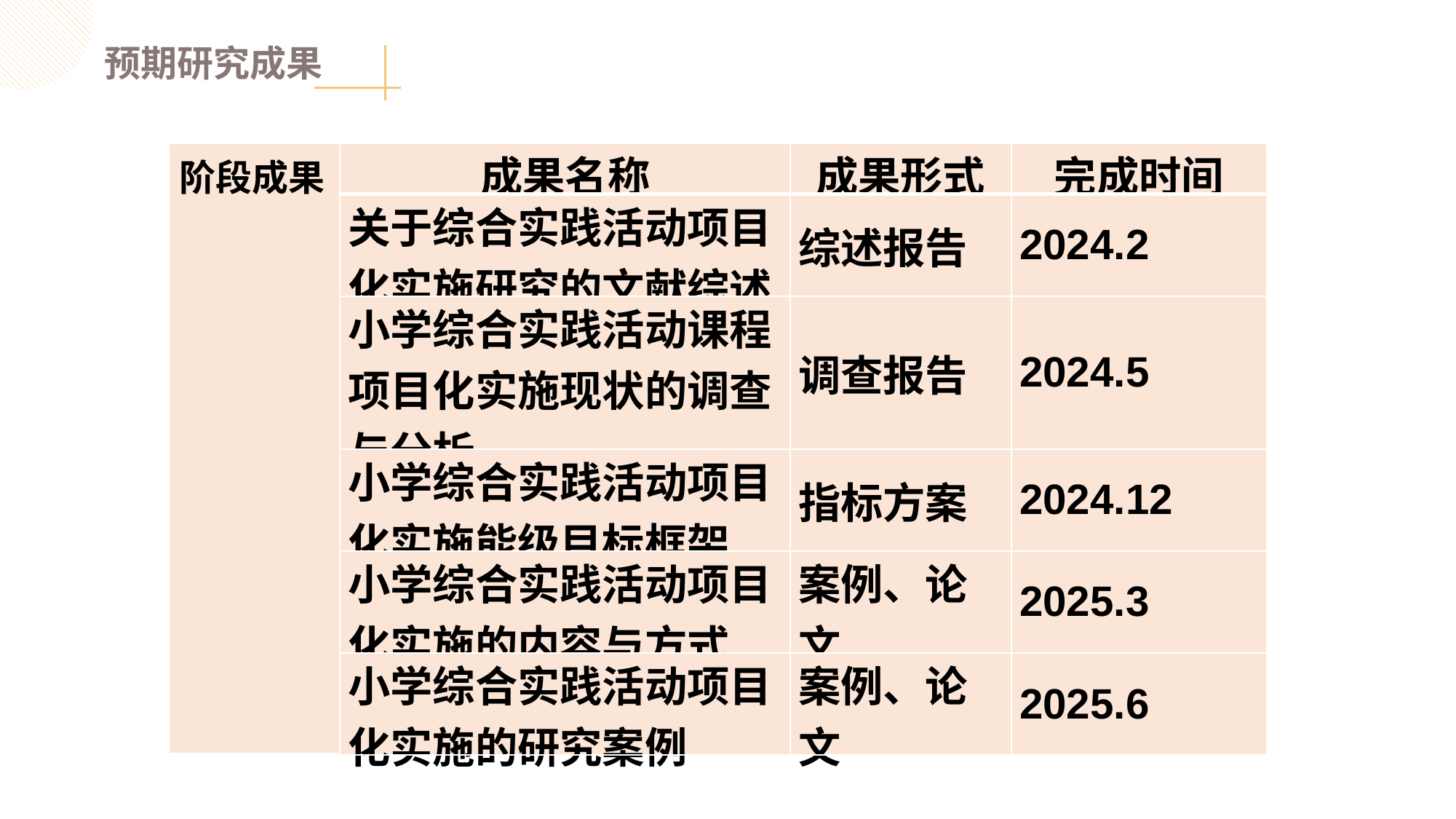

预期研究成果
| 阶段成果 | 成果名称 | 成果形式 | 完成时间 |
| --- | --- | --- | --- |
|  | 关于综合实践活动项目化实施研究的文献综述 | 综述报告 | 2024.2 |
|  | 小学综合实践活动课程项目化实施现状的调查与分析 | 调查报告 | 2024.5 |
|  | 小学综合实践活动项目化实施能级目标框架 | 指标方案 | 2024.12 |
|  | 小学综合实践活动项目化实施的内容与方式 | 案例、论文 | 2025.3 |
|  | 小学综合实践活动项目化实施的研究案例 | 案例、论文 | 2025.6 |